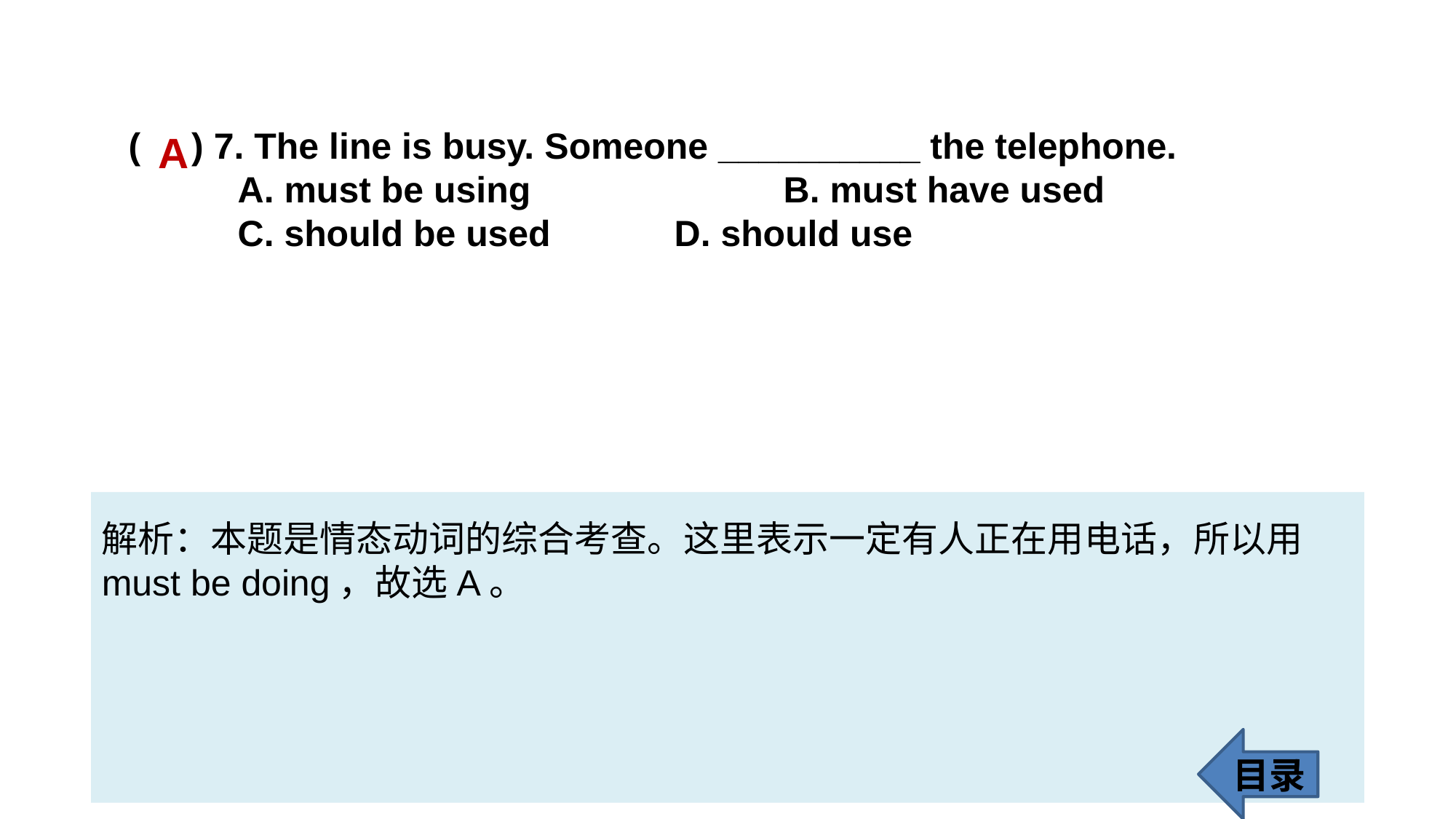

(     ) 7. The line is busy. Someone __________ the telephone.
	A. must be using 			B. must have used
	C. should be used 		D. should use
A

解析：本题是情态动词的综合考查。这里表示一定有人正在用电话，所以用
must be doing，故选A。
目录
68